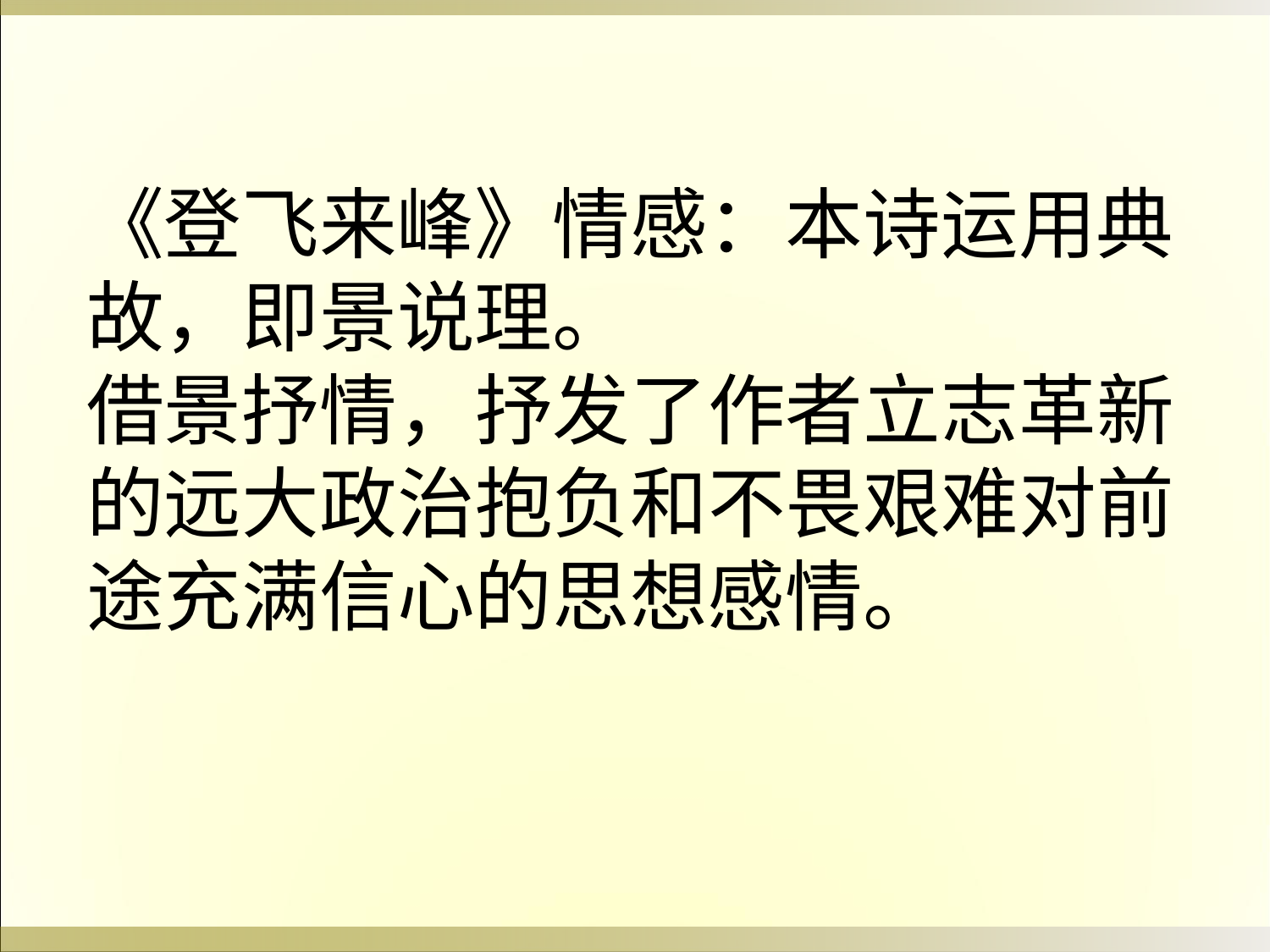

《登飞来峰》情感：本诗运用典故，即景说理。
借景抒情，抒发了作者立志革新的远大政治抱负和不畏艰难对前途充满信心的思想感情。